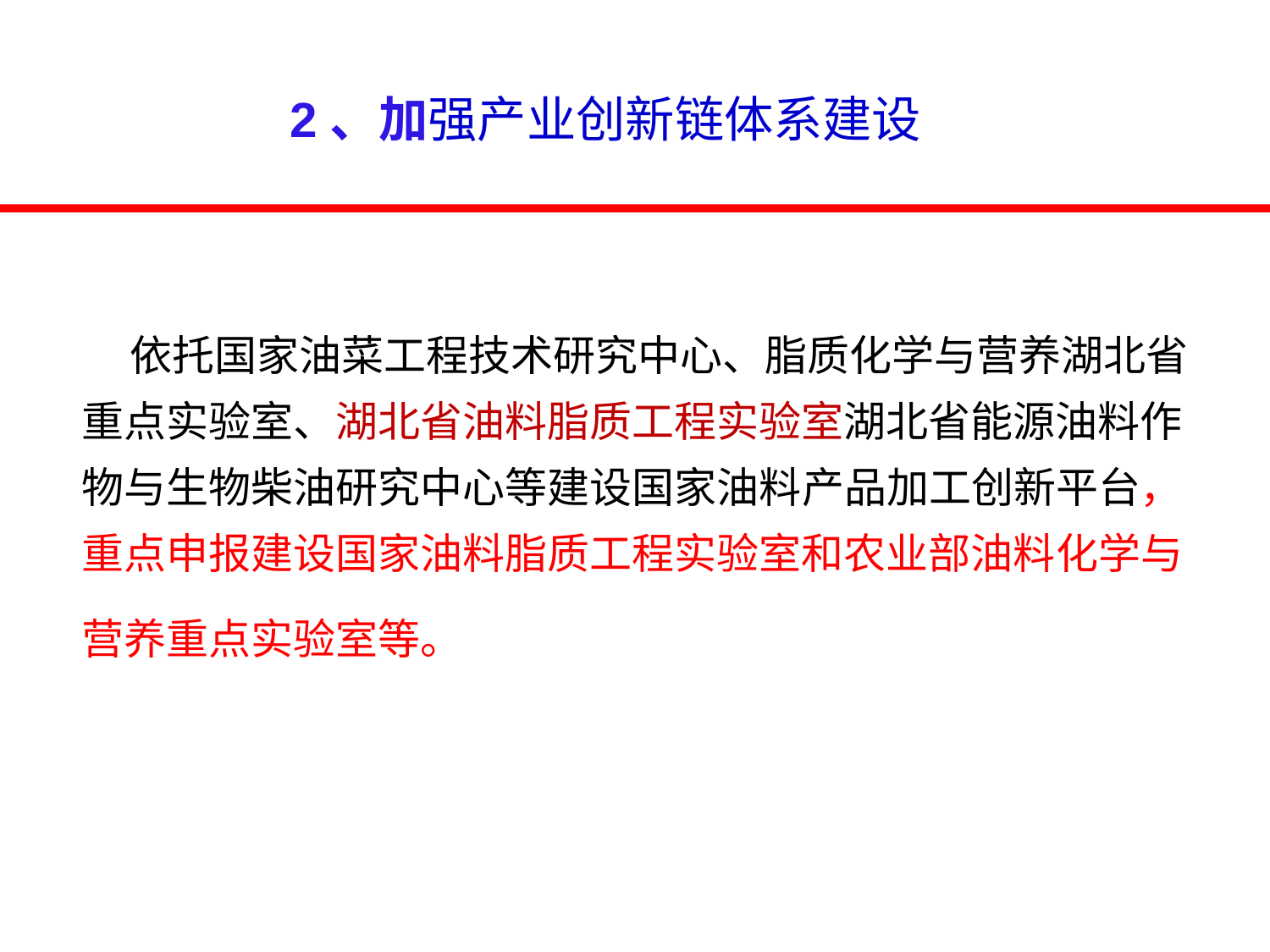

2、加强产业创新链体系建设

    依托国家油菜工程技术研究中心、脂质化学与营养湖北省重点实验室、湖北省油料脂质工程实验室湖北省能源油料作物与生物柴油研究中心等建设国家油料产品加工创新平台，重点申报建设国家油料脂质工程实验室和农业部油料化学与营养重点实验室等。